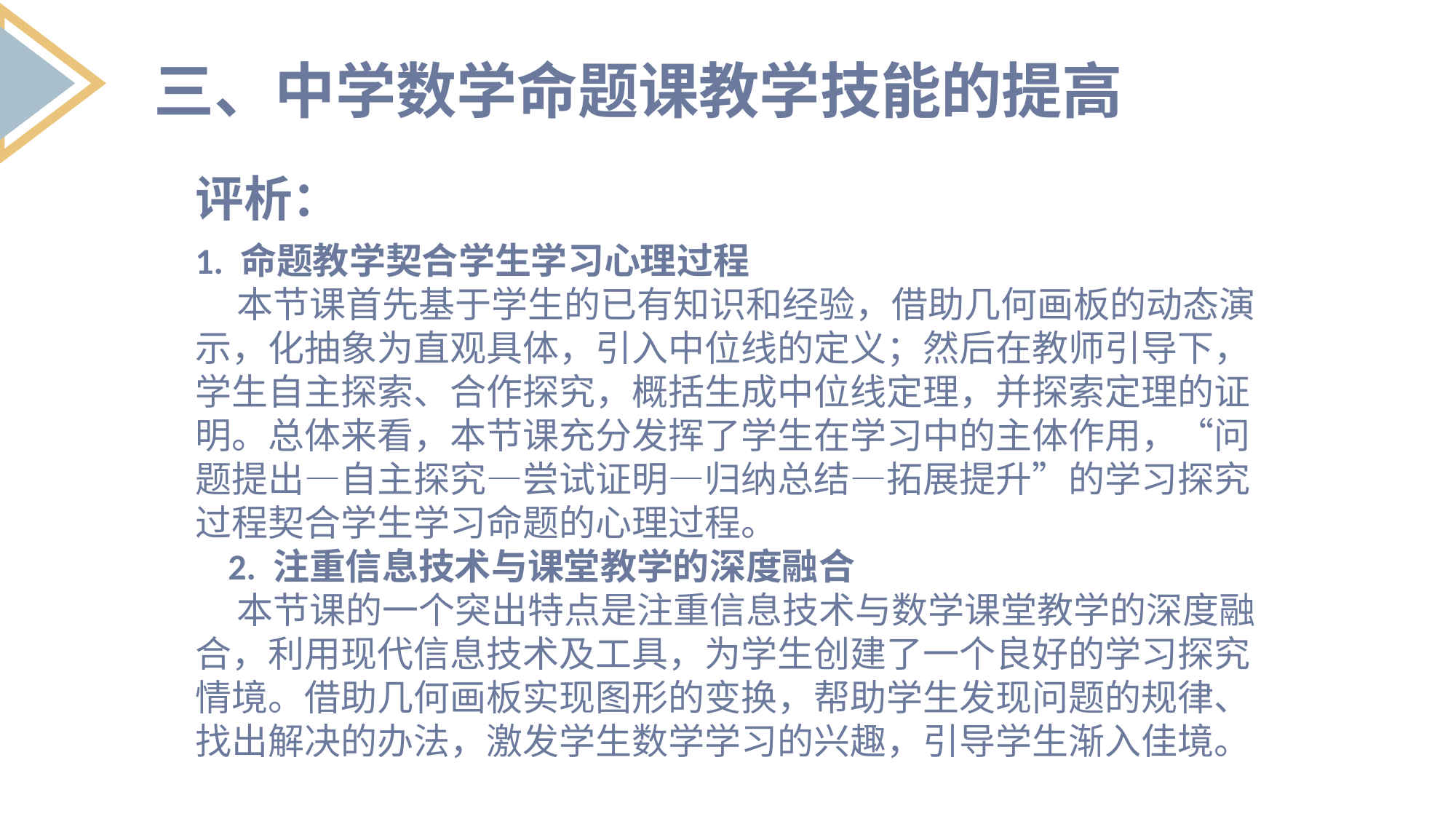

三、中学数学命题课教学技能的提高
评析：
1. 命题教学契合学生学习心理过程
    本节课首先基于学生的已有知识和经验，借助几何画板的动态演示，化抽象为直观具体，引入中位线的定义；然后在教师引导下，学生自主探索、合作探究，概括生成中位线定理，并探索定理的证明。总体来看，本节课充分发挥了学生在学习中的主体作用，“问题提出—自主探究—尝试证明—归纳总结—拓展提升”的学习探究过程契合学生学习命题的心理过程。
    2. 注重信息技术与课堂教学的深度融合
    本节课的一个突出特点是注重信息技术与数学课堂教学的深度融合，利用现代信息技术及工具，为学生创建了一个良好的学习探究情境。借助几何画板实现图形的变换，帮助学生发现问题的规律、找出解决的办法，激发学生数学学习的兴趣，引导学生渐入佳境。